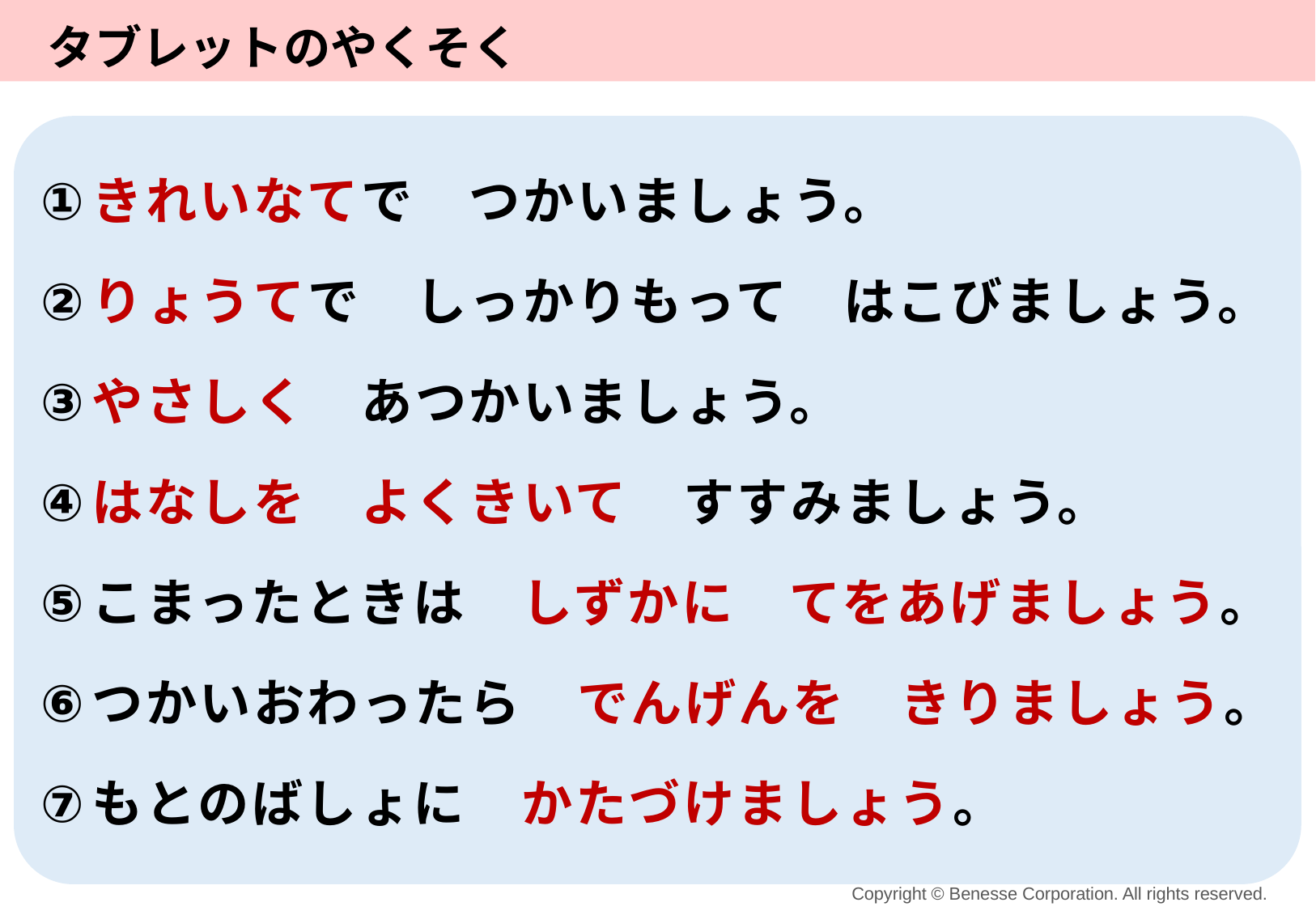

# タブレットのやくそく
きれいなてで　つかいましょう。
りょうてで　しっかりもって　はこびましょう。
やさしく　あつかいましょう。
はなしを　よくきいて　すすみましょう。
こまったときは　しずかに　てをあげましょう。
つかいおわったら　でんげんを　きりましょう。
もとのばしょに　かたづけましょう。